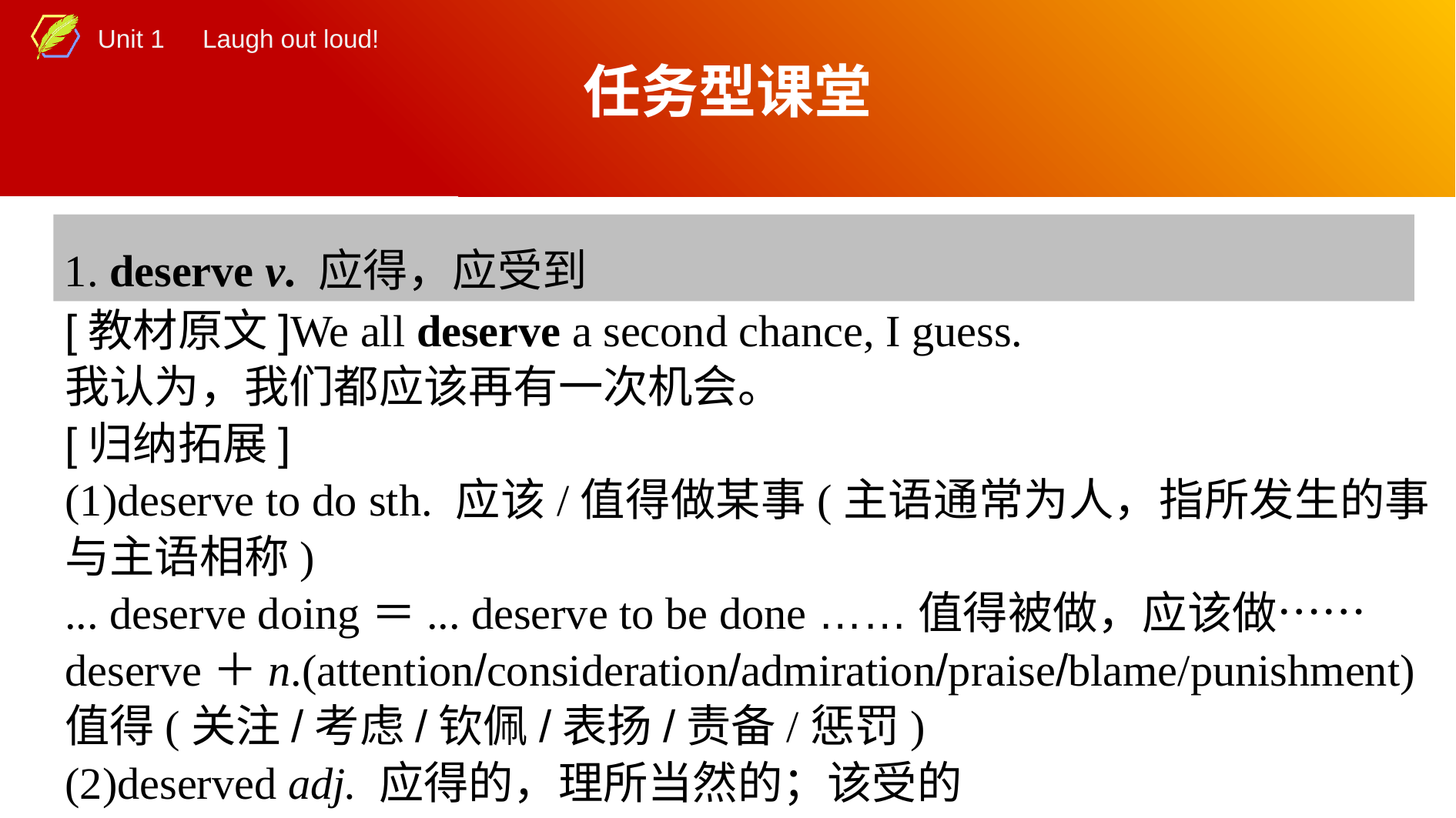

任务型课堂
1. deserve v. 应得，应受到
[教材原文]We all deserve a second chance, I guess.
我认为，我们都应该再有一次机会。
[归纳拓展]
(1)deserve to do sth. 应该/值得做某事(主语通常为人，指所发生的事与主语相称)
... deserve doing＝... deserve to be done ……值得被做，应该做……
deserve＋n.(attention/consideration/admiration/praise/blame/punishment)
值得(关注/考虑/钦佩/表扬/责备/惩罚)
(2)deserved adj. 应得的，理所当然的；该受的